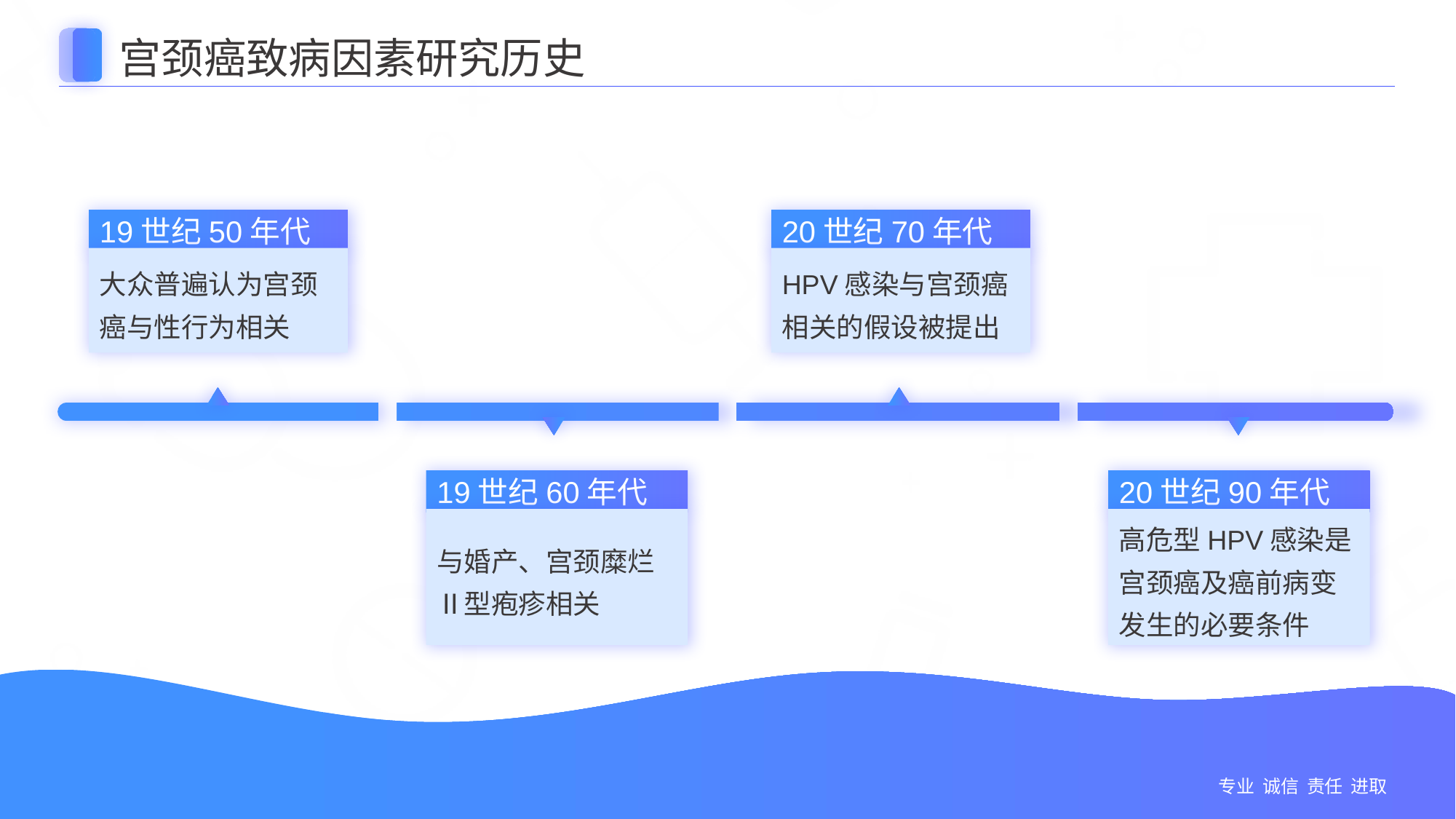

宫颈癌致病因素研究历史
19世纪50年代
20世纪70年代
大众普遍认为宫颈癌与性行为相关
HPV感染与宫颈癌相关的假设被提出

20世纪90年代
19世纪60年代
高危型HPV感染是宫颈癌及癌前病变发生的必要条件
与婚产、宫颈糜烂Ⅱ型疱疹相关